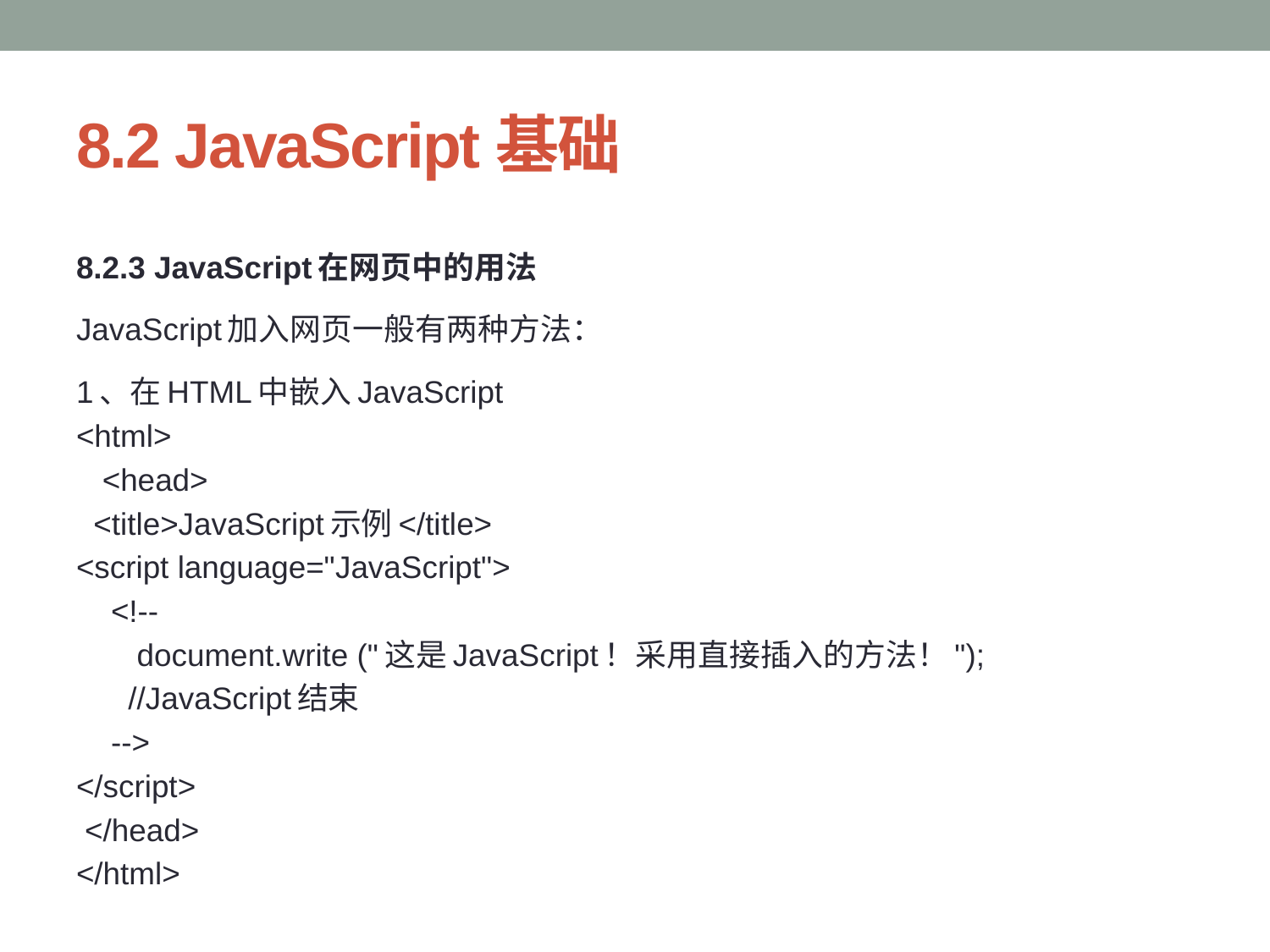

# 8.2 JavaScript基础
8.2.3 JavaScript在网页中的用法
JavaScript加入网页一般有两种方法：
1、在HTML中嵌入JavaScript
<html>
   <head>
  <title>JavaScript示例</title>
<script language="JavaScript">
    <!--
       document.write ("这是JavaScript！采用直接插入的方法！");
      //JavaScript结束
    -->
</script>
 </head>
</html>